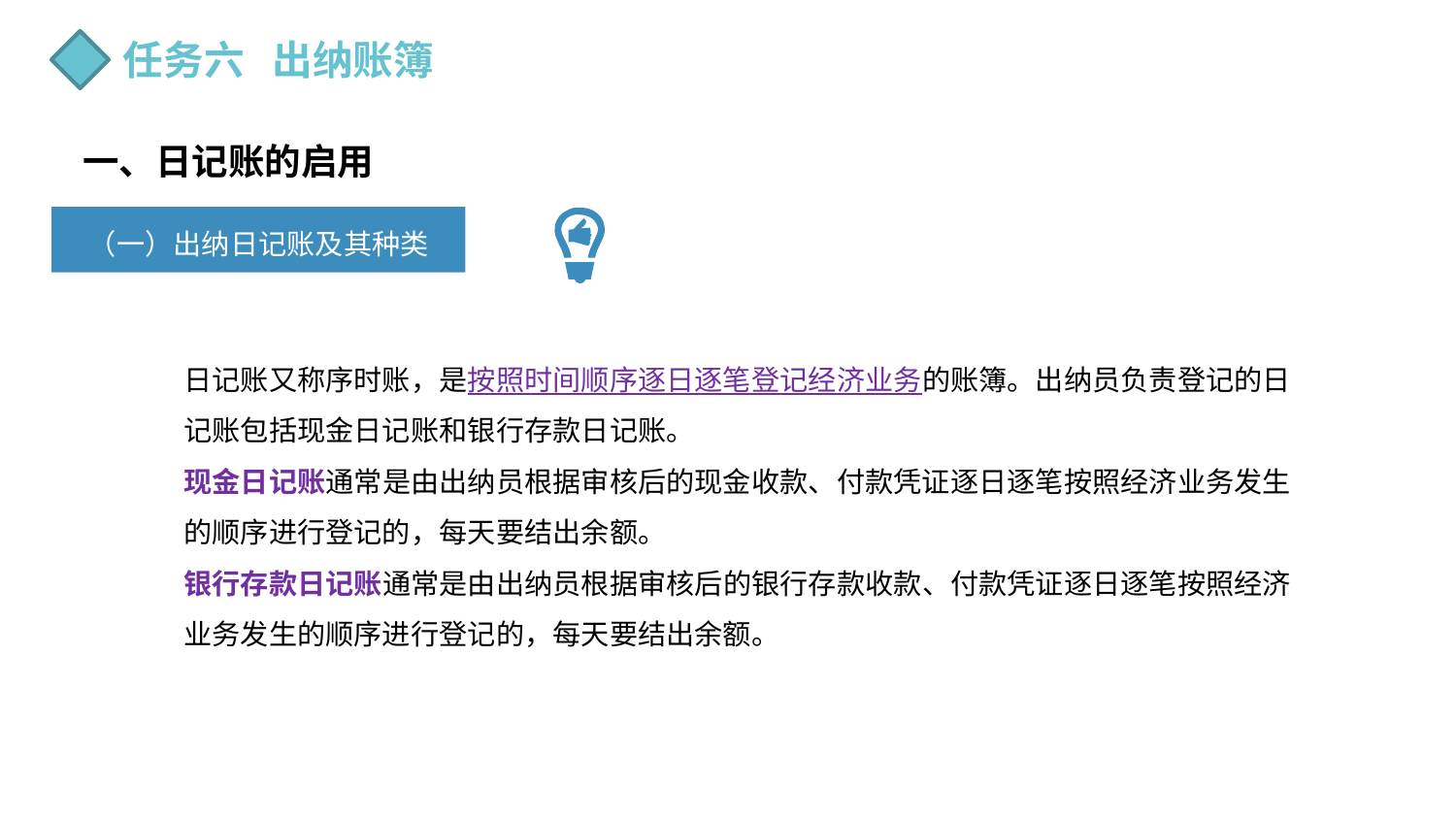

任务六   出纳账簿

一、日记账的启用

（一）出纳日记账及其种类
日记账又称序时账，是按照时间顺序逐日逐笔登记经济业务的账簿。出纳员负责登记的日记账包括现金日记账和银行存款日记账。
现金日记账通常是由出纳员根据审核后的现金收款、付款凭证逐日逐笔按照经济业务发生的顺序进行登记的，每天要结出余额。
银行存款日记账通常是由出纳员根据审核后的银行存款收款、付款凭证逐日逐笔按照经济业务发生的顺序进行登记的，每天要结出余额。